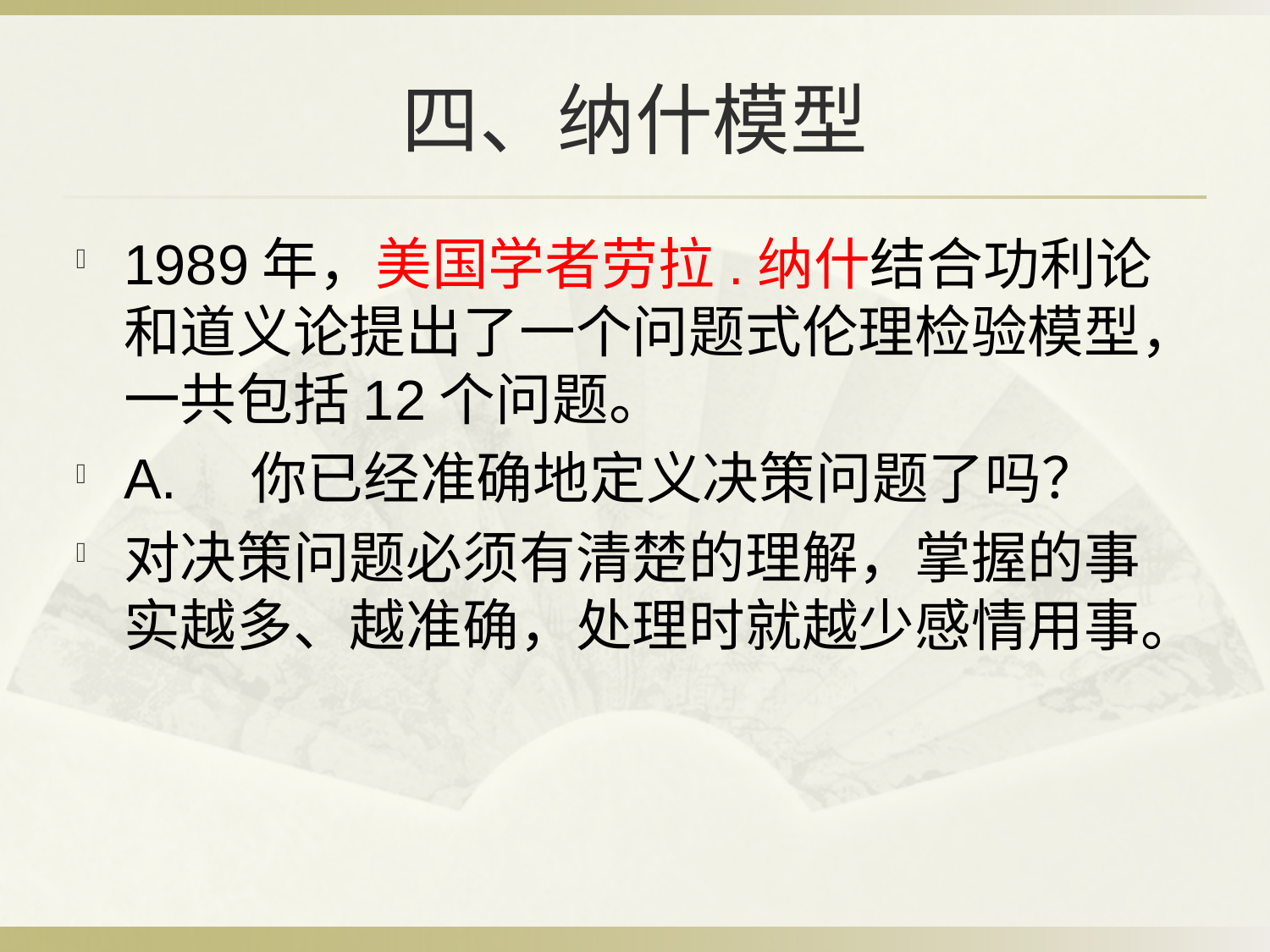

# 四、纳什模型
1989年，美国学者劳拉.纳什结合功利论和道义论提出了一个问题式伦理检验模型，一共包括12个问题。
A.	你已经准确地定义决策问题了吗？
对决策问题必须有清楚的理解，掌握的事实越多、越准确，处理时就越少感情用事。